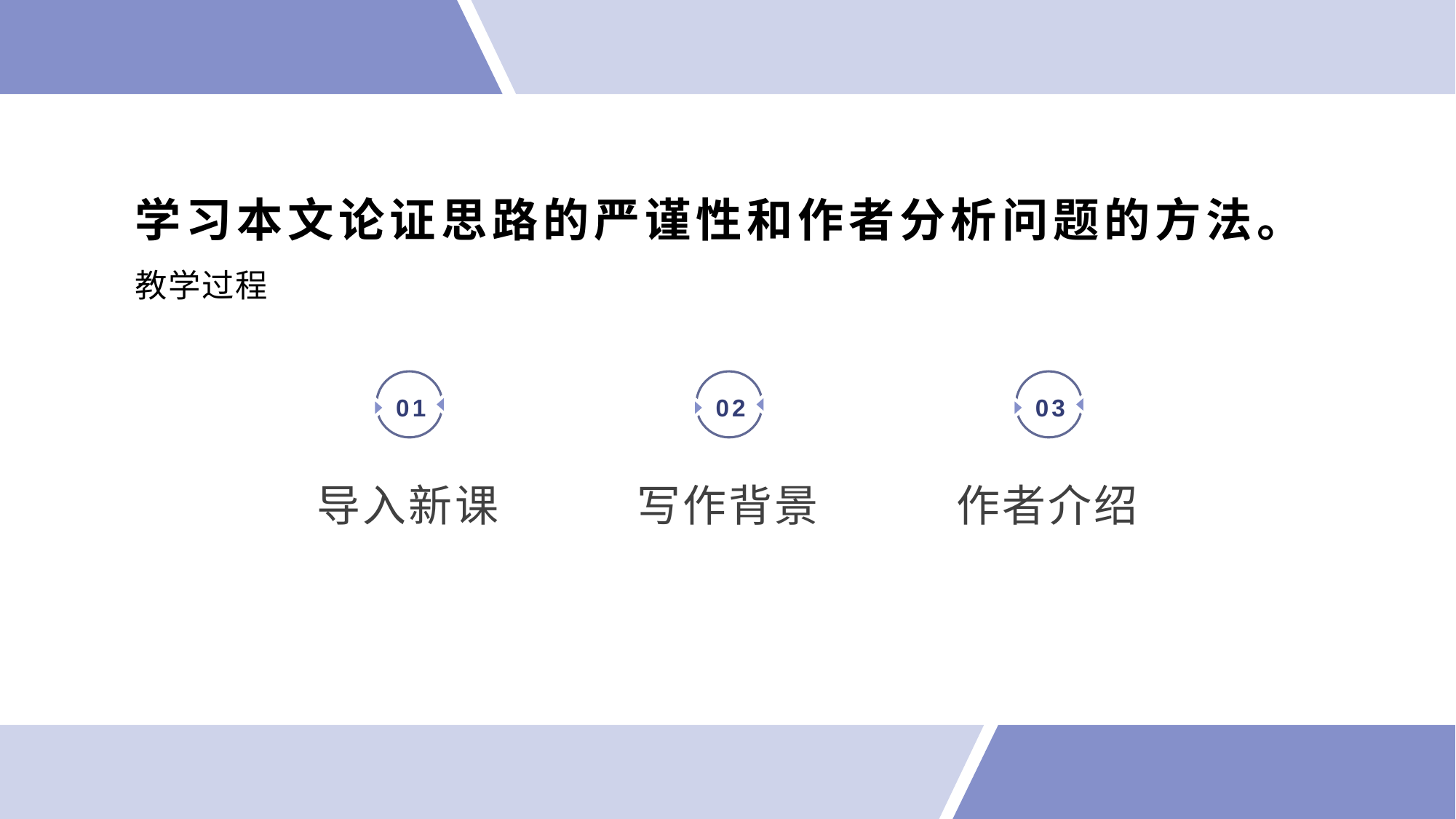

学习本文论证思路的严谨性和作者分析问题的方法。
教学过程

01
02
03

导入新课
写作背景
作者介绍